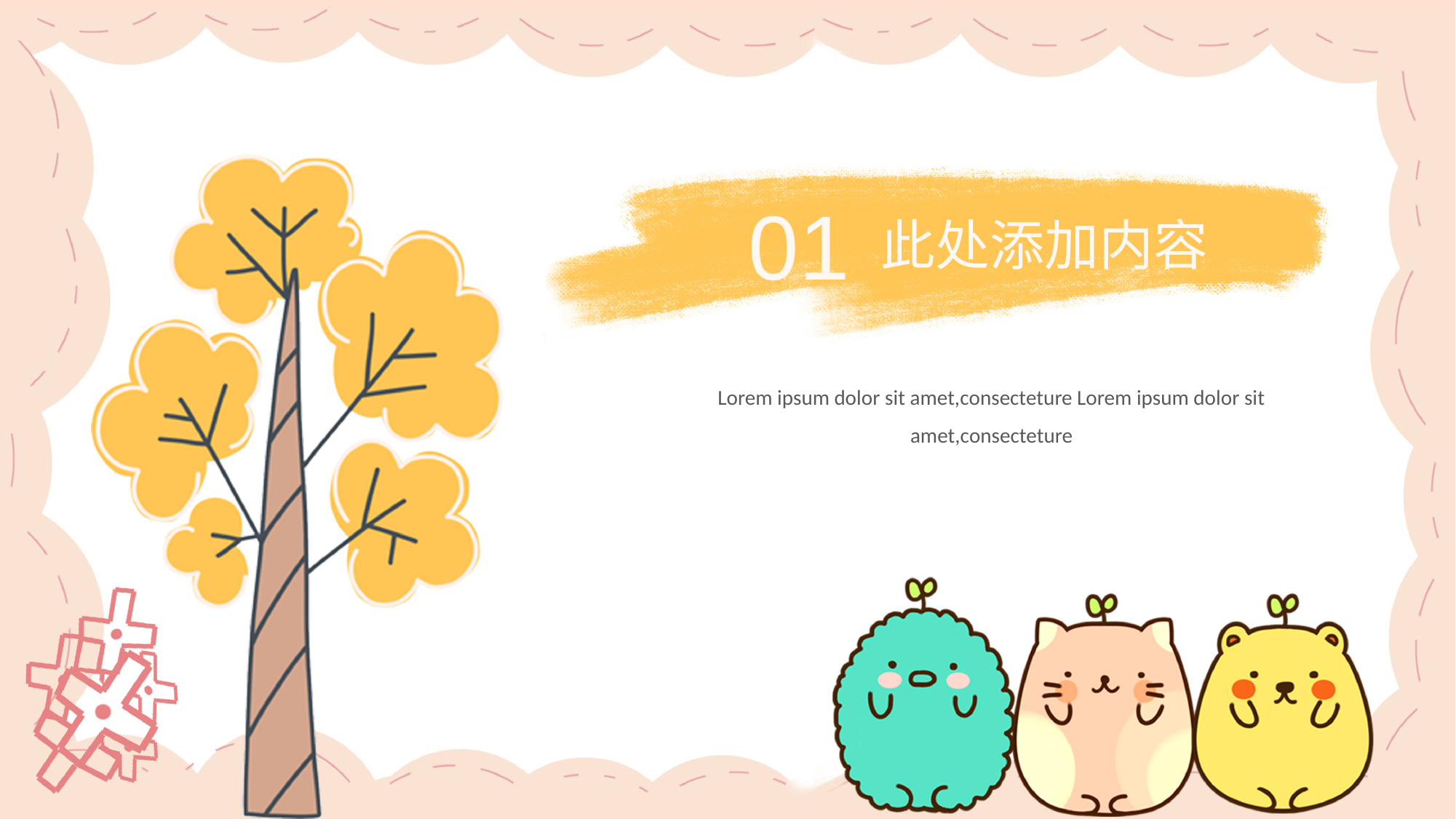

01
此处添加内容
Lorem ipsum dolor sit amet,consecteture Lorem ipsum dolor sit amet,consecteture